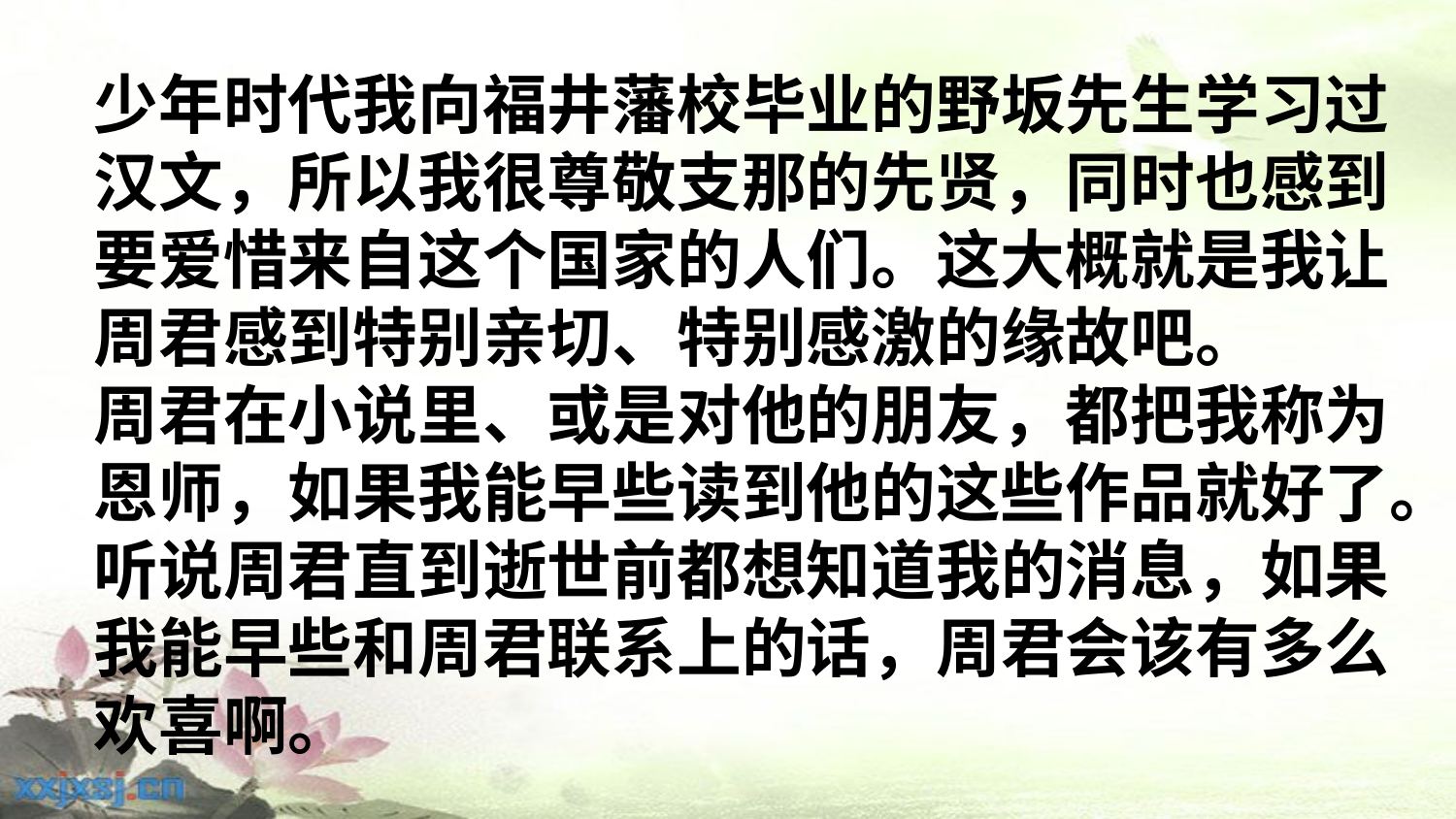

少年时代我向福井藩校毕业的野坂先生学习过汉文，所以我很尊敬支那的先贤，同时也感到要爱惜来自这个国家的人们。这大概就是我让周君感到特别亲切、特别感激的缘故吧。
周君在小说里、或是对他的朋友，都把我称为恩师，如果我能早些读到他的这些作品就好了。听说周君直到逝世前都想知道我的消息，如果我能早些和周君联系上的话，周君会该有多么欢喜啊。